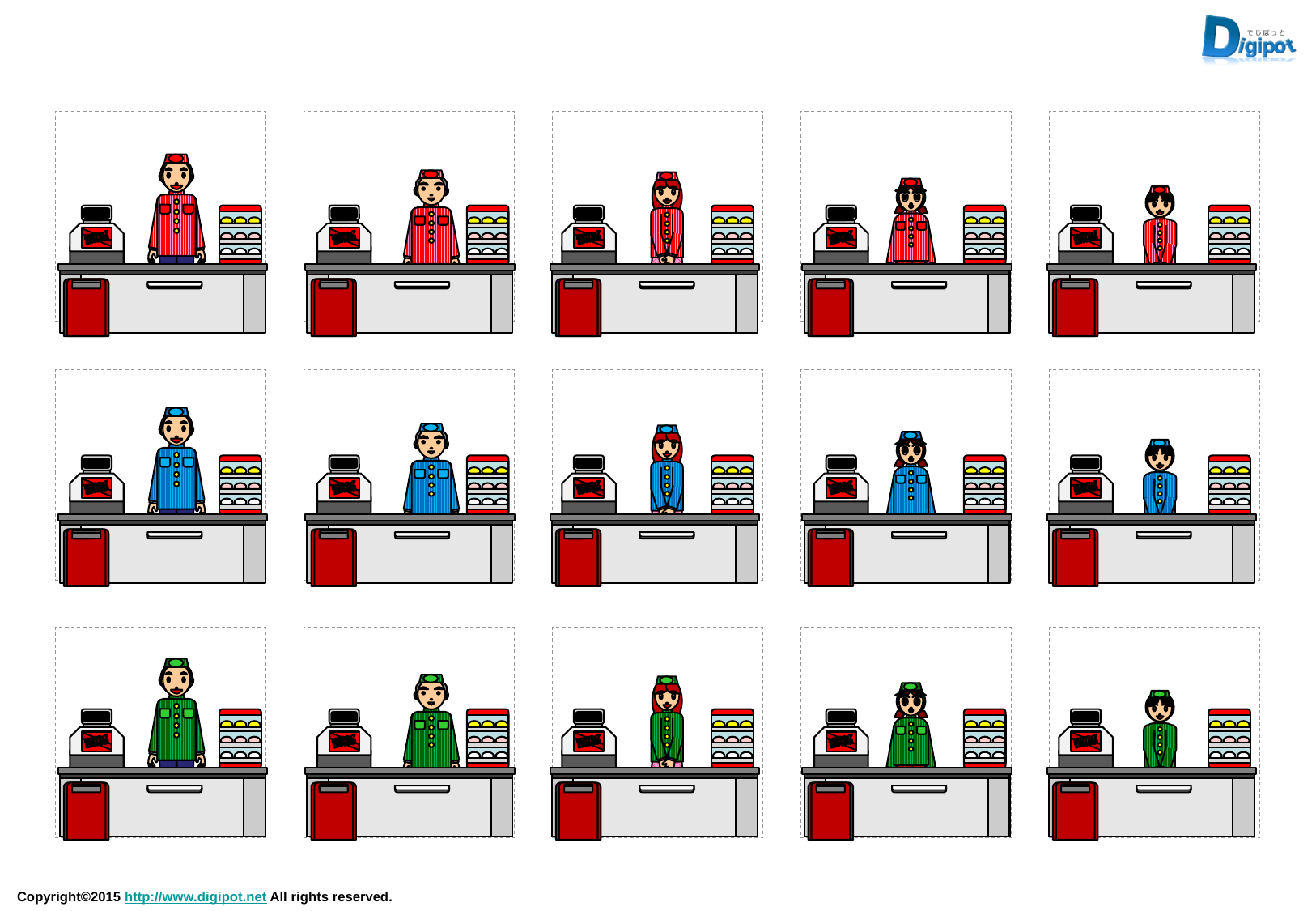

\198

おにぎりフェア
どれでも100円

\198

おにぎりフェア
どれでも100円

\198

おにぎりフェア
どれでも100円

\198

おにぎりフェア
どれでも100円

\198

おにぎりフェア
どれでも100円

\198

おにぎりフェア
どれでも100円

\198

おにぎりフェア
どれでも100円

\198

おにぎりフェア
どれでも100円

\198

おにぎりフェア
どれでも100円

\198

おにぎりフェア
どれでも100円

\198

おにぎりフェア
どれでも100円

\198

おにぎりフェア
どれでも100円

\198

おにぎりフェア
どれでも100円

\198

おにぎりフェア
どれでも100円

\198

おにぎりフェア
どれでも100円